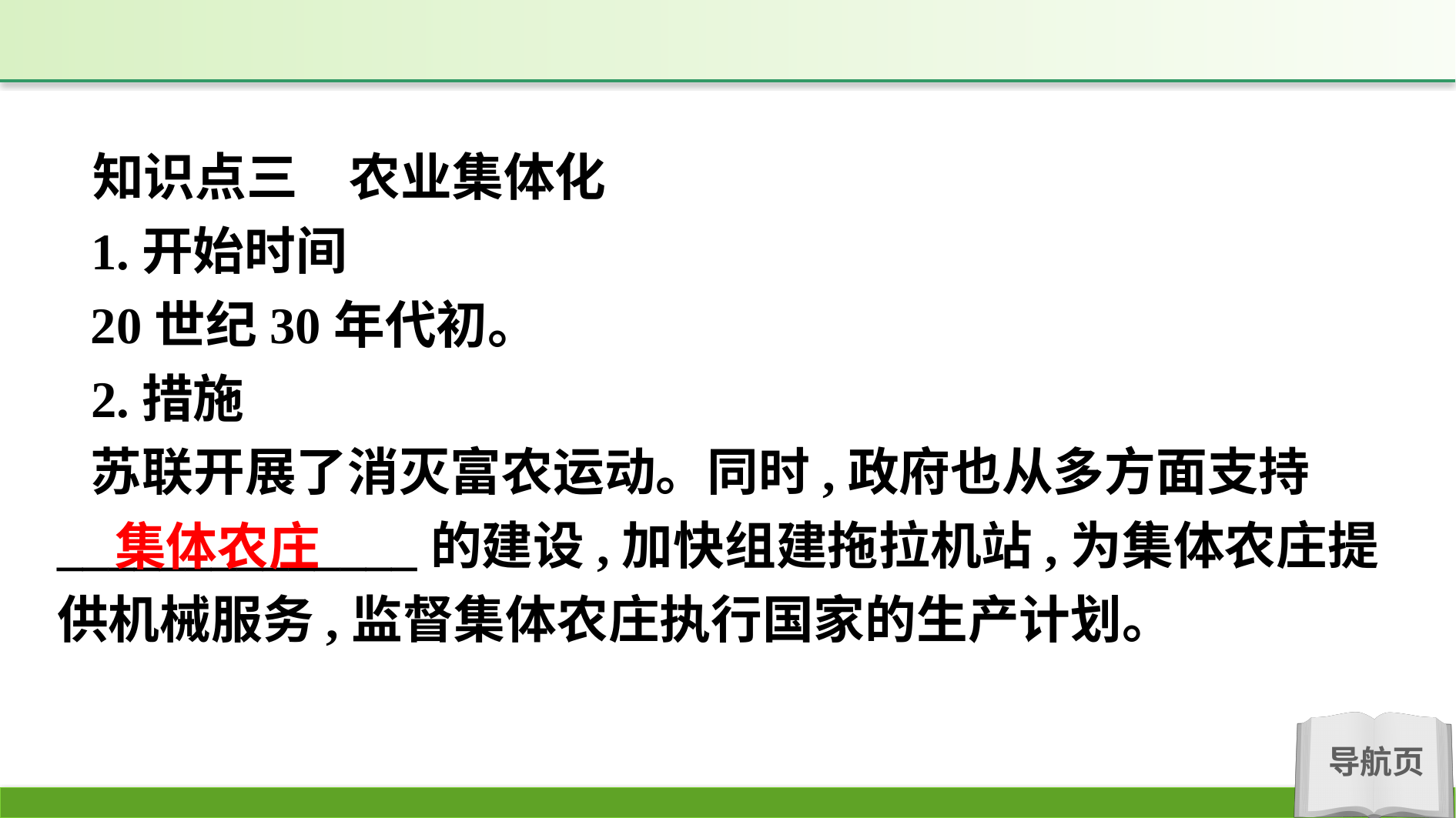

知识点三　农业集体化
1.开始时间
20世纪30年代初。
2.措施
苏联开展了消灭富农运动。同时,政府也从多方面支持______________的建设,加快组建拖拉机站,为集体农庄提供机械服务,监督集体农庄执行国家的生产计划。
集体农庄